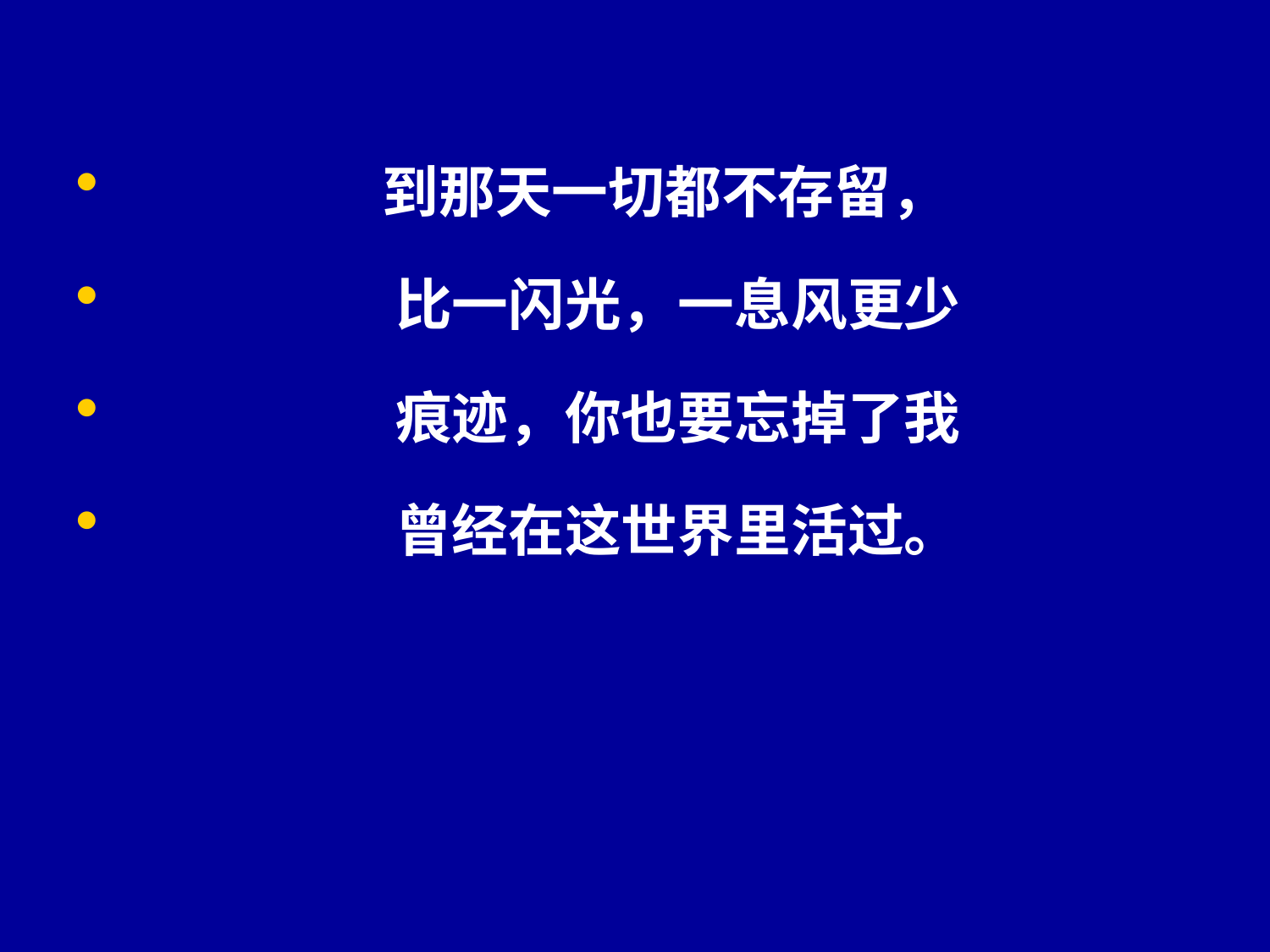

到那天一切都不存留，
                    比一闪光，一息风更少
                    痕迹，你也要忘掉了我
                    曾经在这世界里活过。